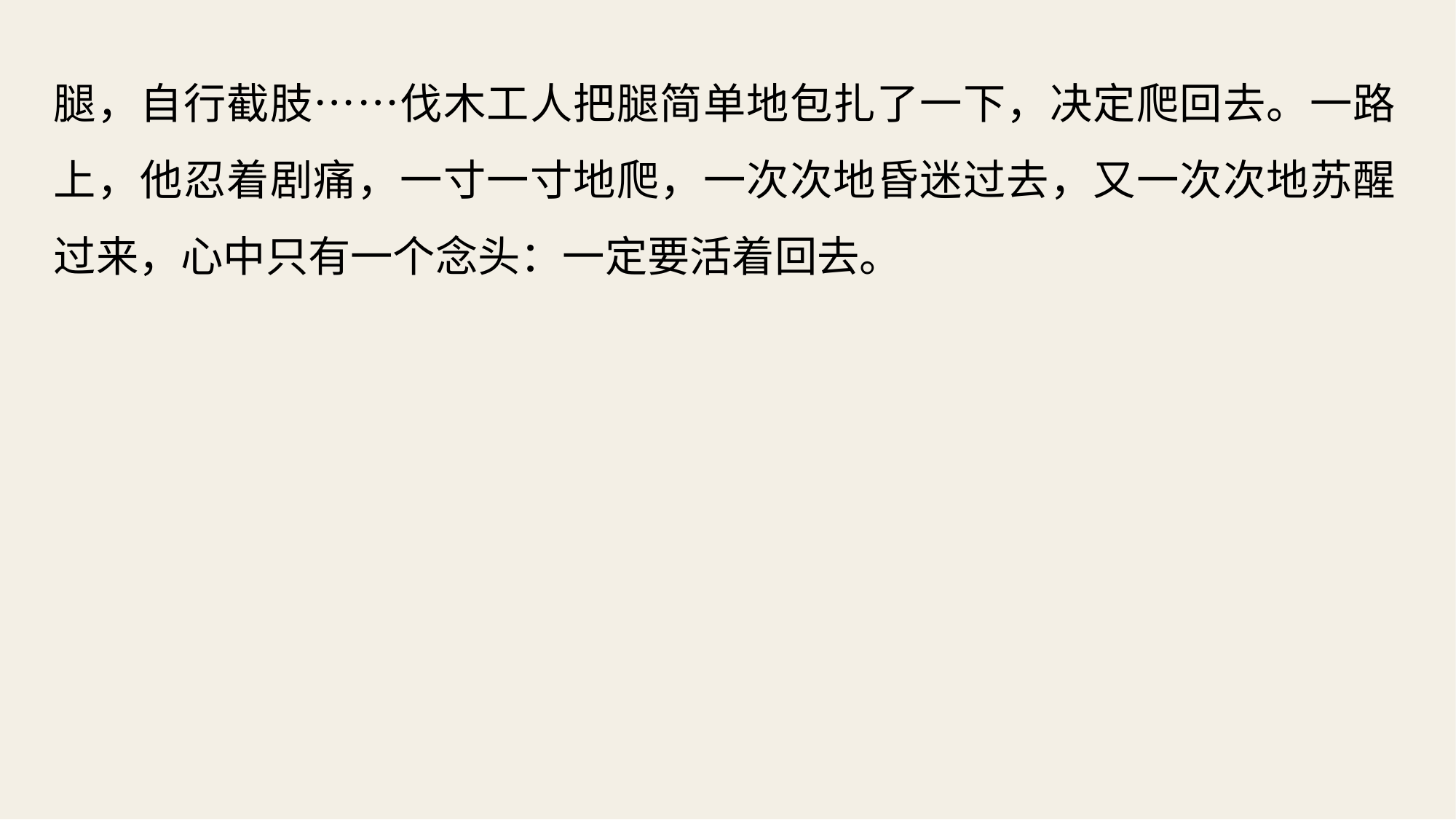

腿，自行截肢……伐木工人把腿简单地包扎了一下，决定爬回去。一路上，他忍着剧痛，一寸一寸地爬，一次次地昏迷过去，又一次次地苏醒过来，心中只有一个念头：一定要活着回去。